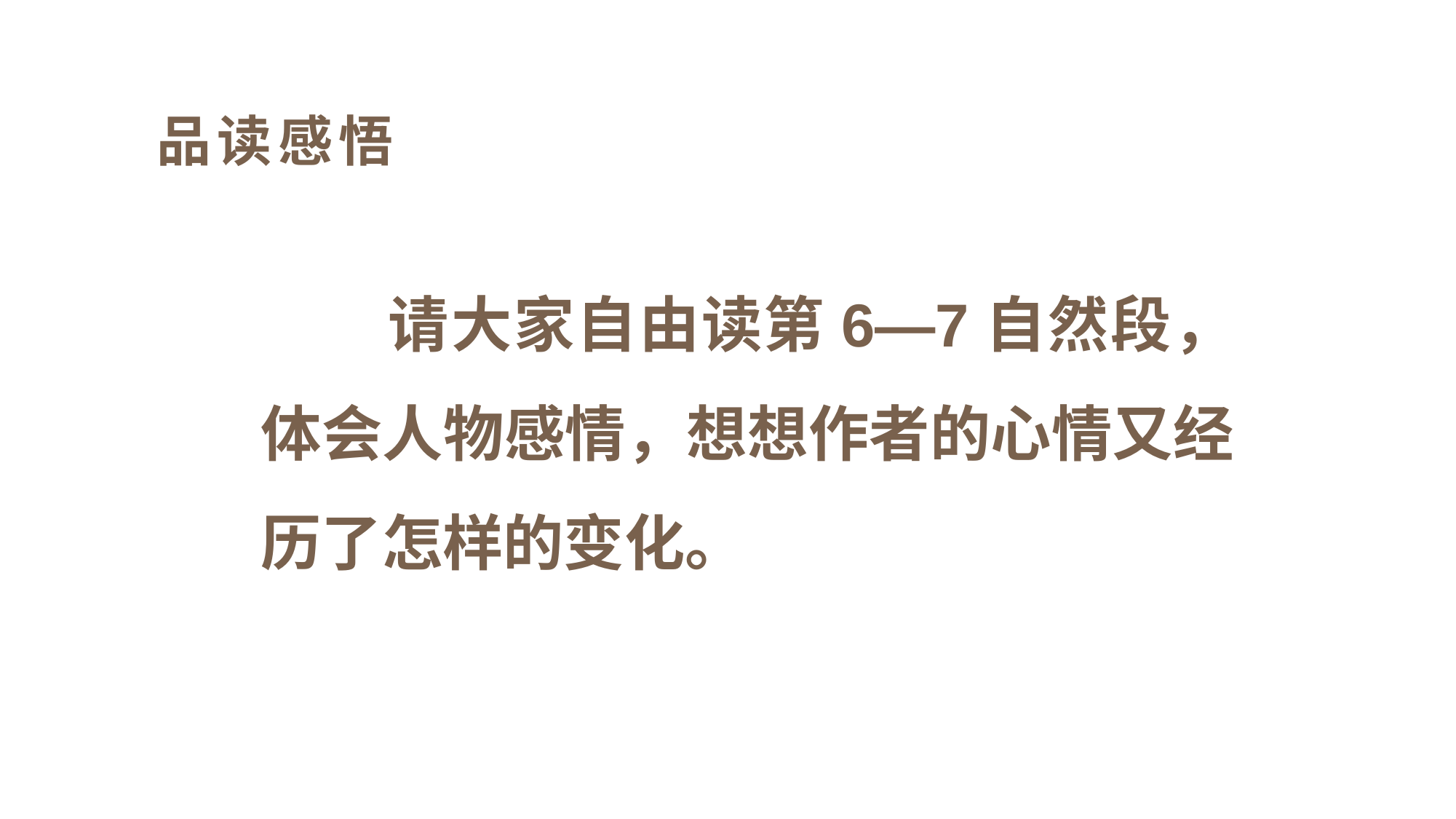

品读感悟
       请大家自由读第6—7自然段，体会人物感情，想想作者的心情又经历了怎样的变化。